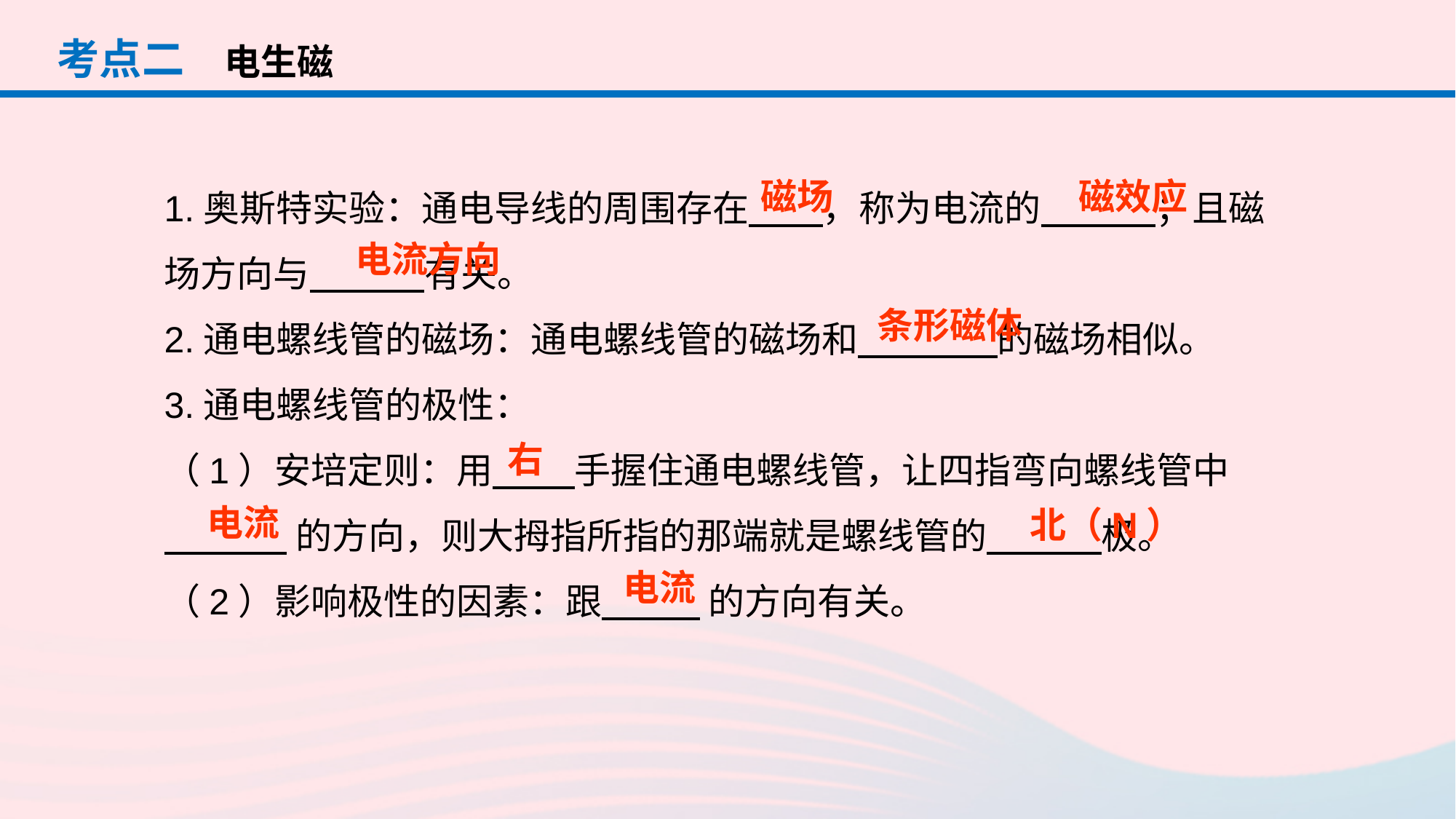

考点二
电生磁
1.奥斯特实验：通电导线的周围存在         ，称为电流的              ；且磁场方向与              有关。
2.通电螺线管的磁场：通电螺线管的磁场和                 的磁场相似。
3.通电螺线管的极性：
（1）安培定则：用          手握住通电螺线管，让四指弯向螺线管中
               的方向，则大拇指所指的那端就是螺线管的              极。
（2）影响极性的因素：跟             的方向有关。
磁效应
磁场
电流方向
条形磁体
右
电流
北（N）
电流